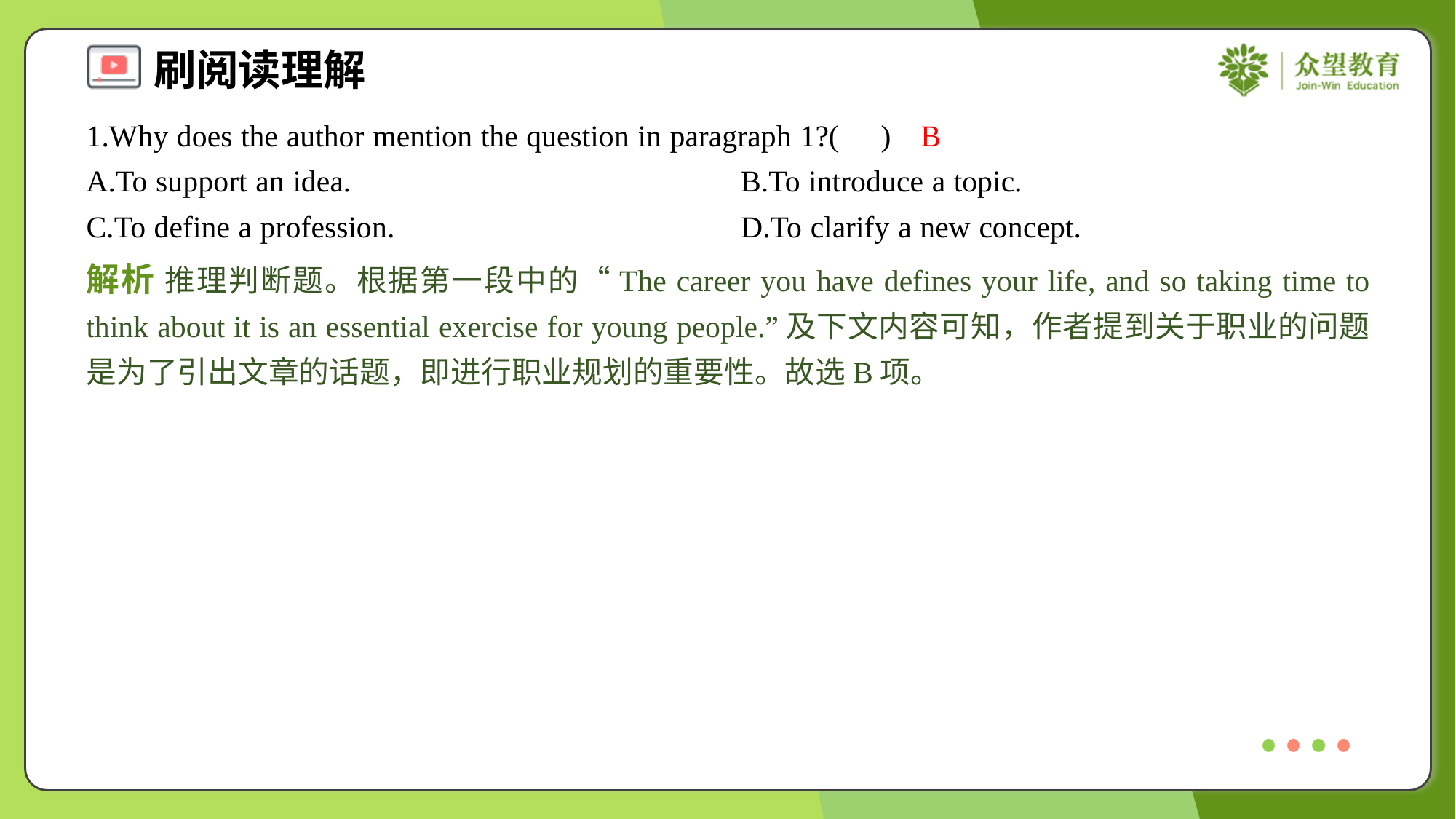

1.Why does the author mention the question in paragraph 1?(     )
B
A.To support an idea.	B.To introduce a topic.
C.To define a profession.	D.To clarify a new concept.
解析 推理判断题。根据第一段中的“The career you have defines your life, and so taking time to think about it is an essential exercise for young people.”及下文内容可知，作者提到关于职业的问题是为了引出文章的话题，即进行职业规划的重要性。故选B项。